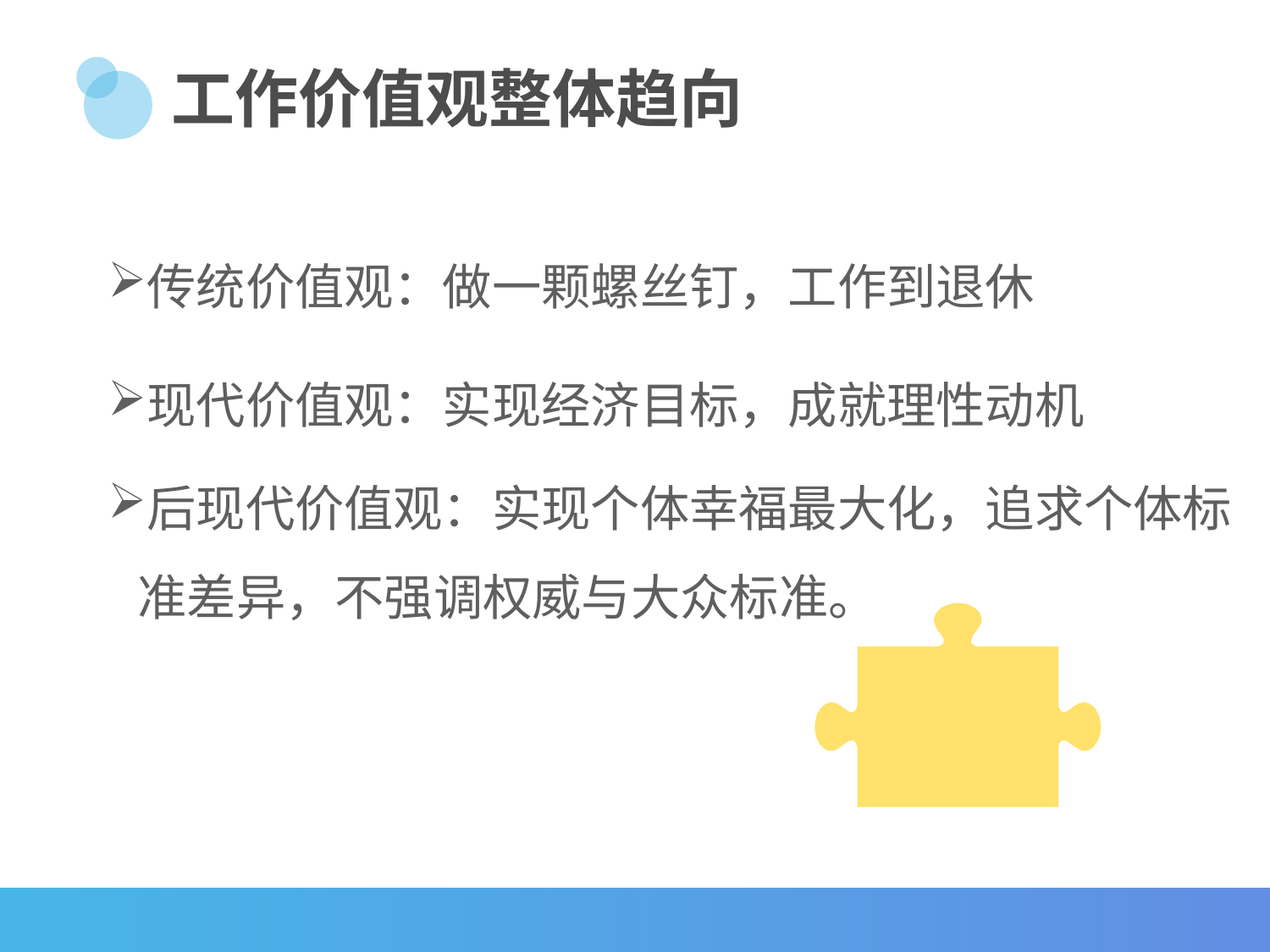

工作价值观整体趋向
传统价值观：做一颗螺丝钉，工作到退休
现代价值观：实现经济目标，成就理性动机
后现代价值观：实现个体幸福最大化，追求个体标准差异，不强调权威与大众标准。